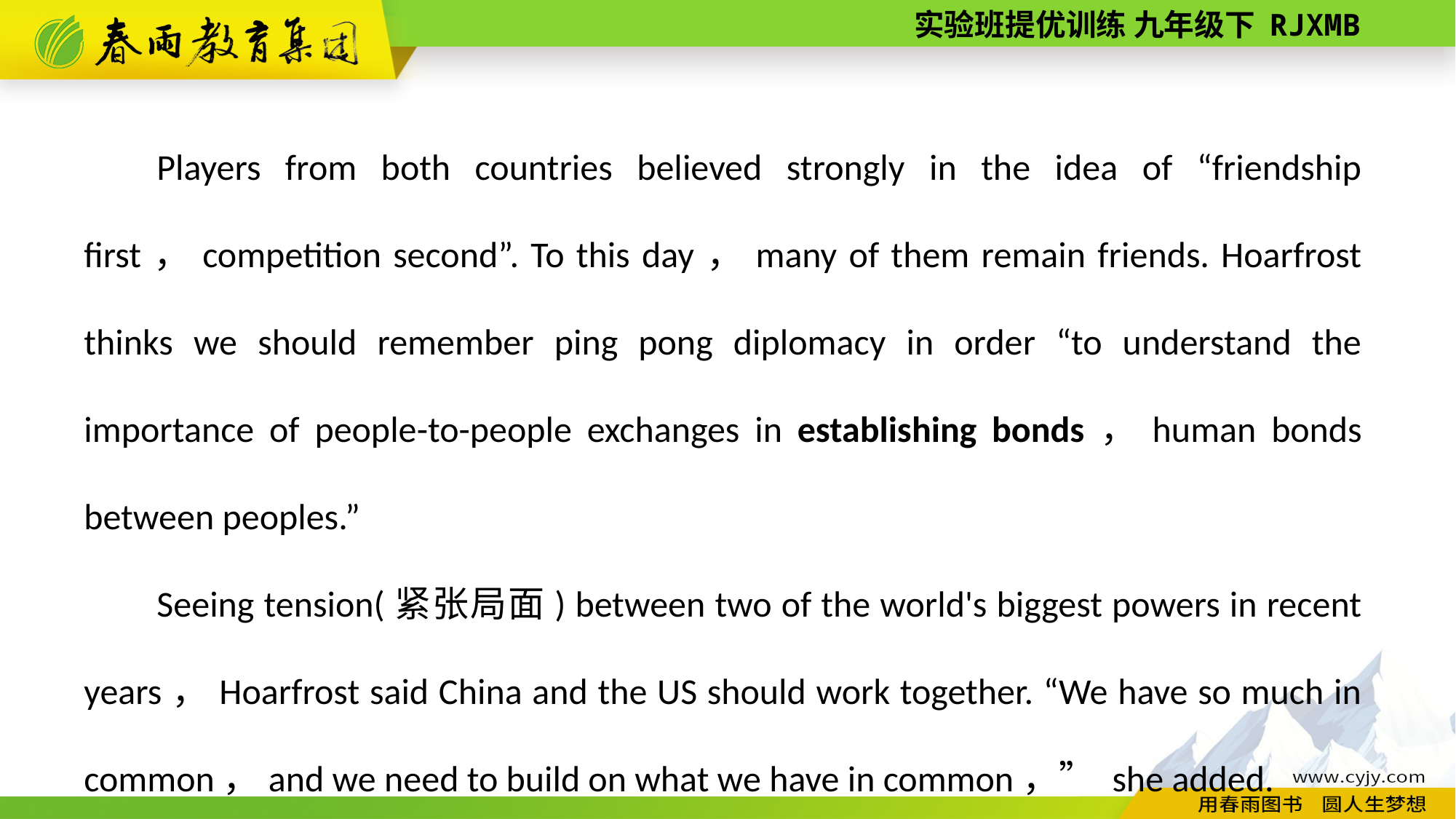

Players from both countries believed strongly in the idea of “friendship first，competition second”. To this day，many of them remain friends. Hoarfrost thinks we should remember ping pong diplomacy in order “to understand the importance of people­-to­-people exchanges in establishing bonds，human bonds between peoples.”
Seeing tension(紧张局面) between two of the world's biggest powers in recent years，Hoarfrost said China and the US should work together. “We have so much in common，and we need to build on what we have in common，” she added.